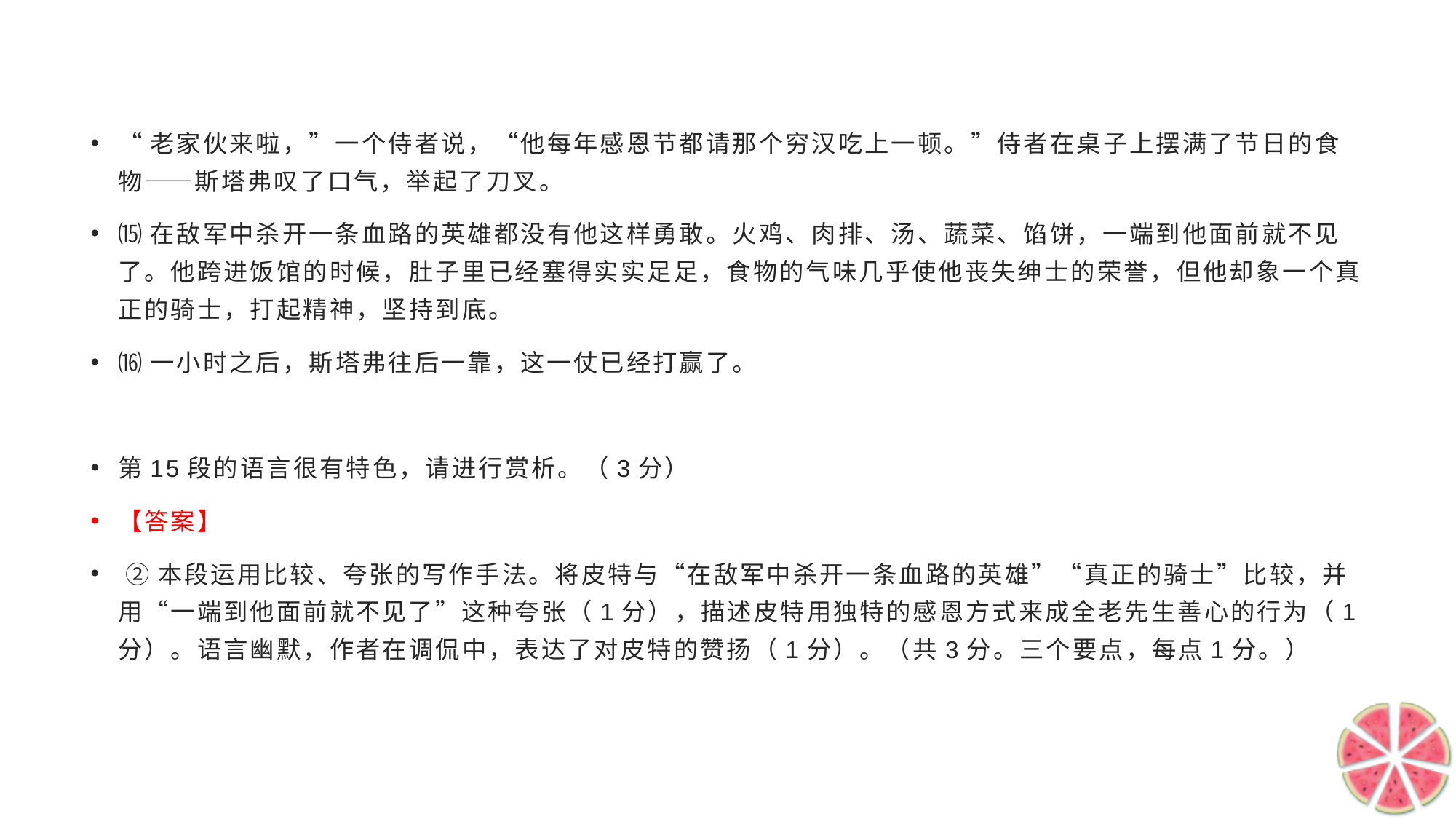

#
“老家伙来啦，”一个侍者说，“他每年感恩节都请那个穷汉吃上一顿。”侍者在桌子上摆满了节日的食物——斯塔弗叹了口气，举起了刀叉。
⒂在敌军中杀开一条血路的英雄都没有他这样勇敢。火鸡、肉排、汤、蔬菜、馅饼，一端到他面前就不见了。他跨进饭馆的时候，肚子里已经塞得实实足足，食物的气味几乎使他丧失绅士的荣誉，但他却象一个真正的骑士，打起精神，坚持到底。
⒃一小时之后，斯塔弗往后一靠，这一仗已经打赢了。

第15段的语言很有特色，请进行赏析。（3分）
【答案】
 ②本段运用比较、夸张的写作手法。将皮特与“在敌军中杀开一条血路的英雄”“真正的骑士”比较，并用“一端到他面前就不见了”这种夸张（1分），描述皮特用独特的感恩方式来成全老先生善心的行为（1分）。语言幽默，作者在调侃中，表达了对皮特的赞扬（1分）。（共3分。三个要点，每点1分。）